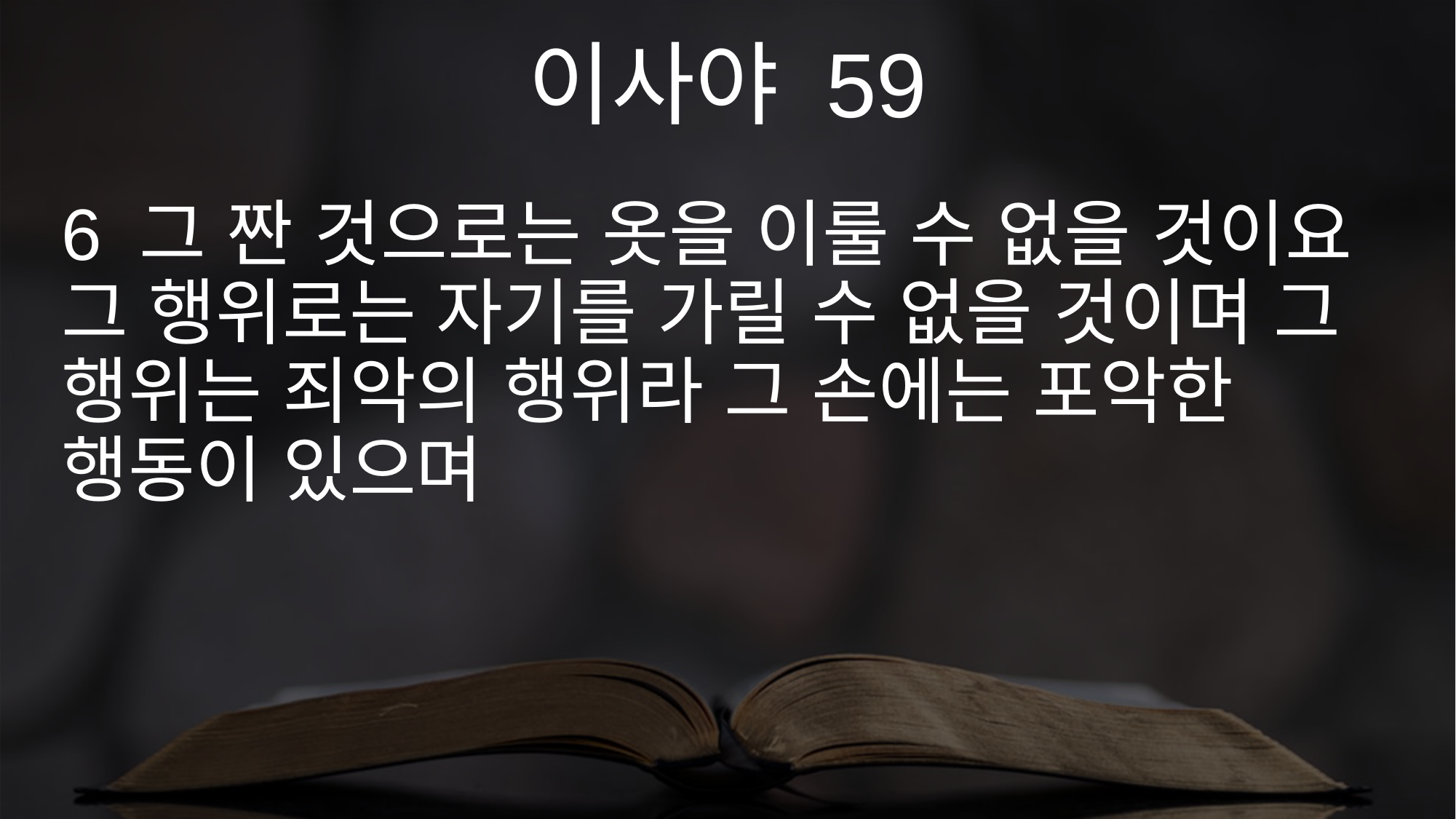

이사야 59
6 그 짠 것으로는 옷을 이룰 수 없을 것이요 그 행위로는 자기를 가릴 수 없을 것이며 그 행위는 죄악의 행위라 그 손에는 포악한 행동이 있으며